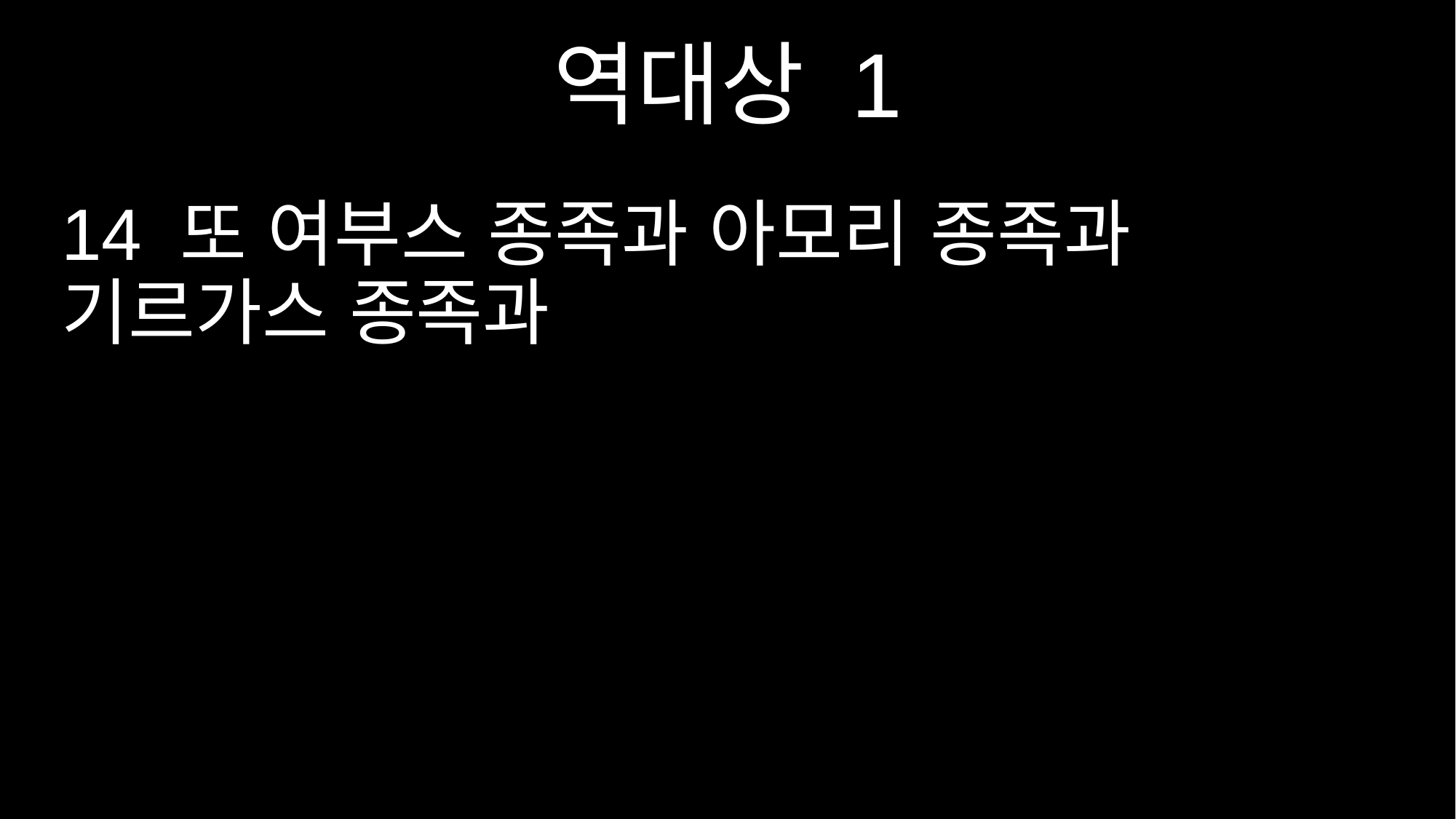

역대상 1
14 또 여부스 종족과 아모리 종족과 기르가스 종족과